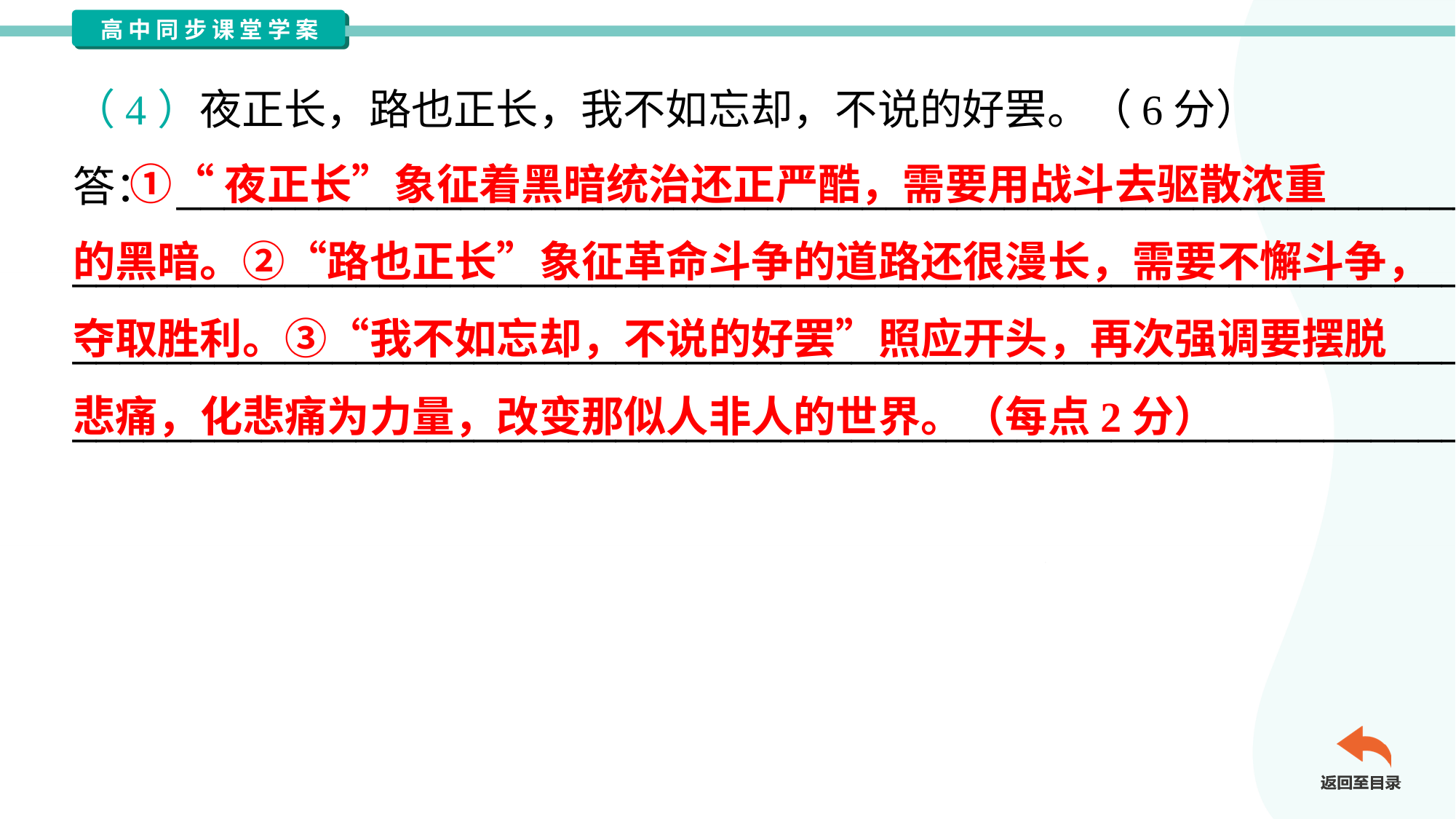

（4）夜正长，路也正长，我不如忘却，不说的好罢。（6分）
答： ________________________________________________________
_____________________________________________________________
_____________________________________________________________
_____________________________________________________________
      ①“夜正长”象征着黑暗统治还正严酷，需要用战斗去驱散浓重
的黑暗。②“路也正长”象征革命斗争的道路还很漫长，需要不懈斗争，
夺取胜利。③“我不如忘却，不说的好罢”照应开头，再次强调要摆脱
悲痛，化悲痛为力量，改变那似人非人的世界。（每点2分）